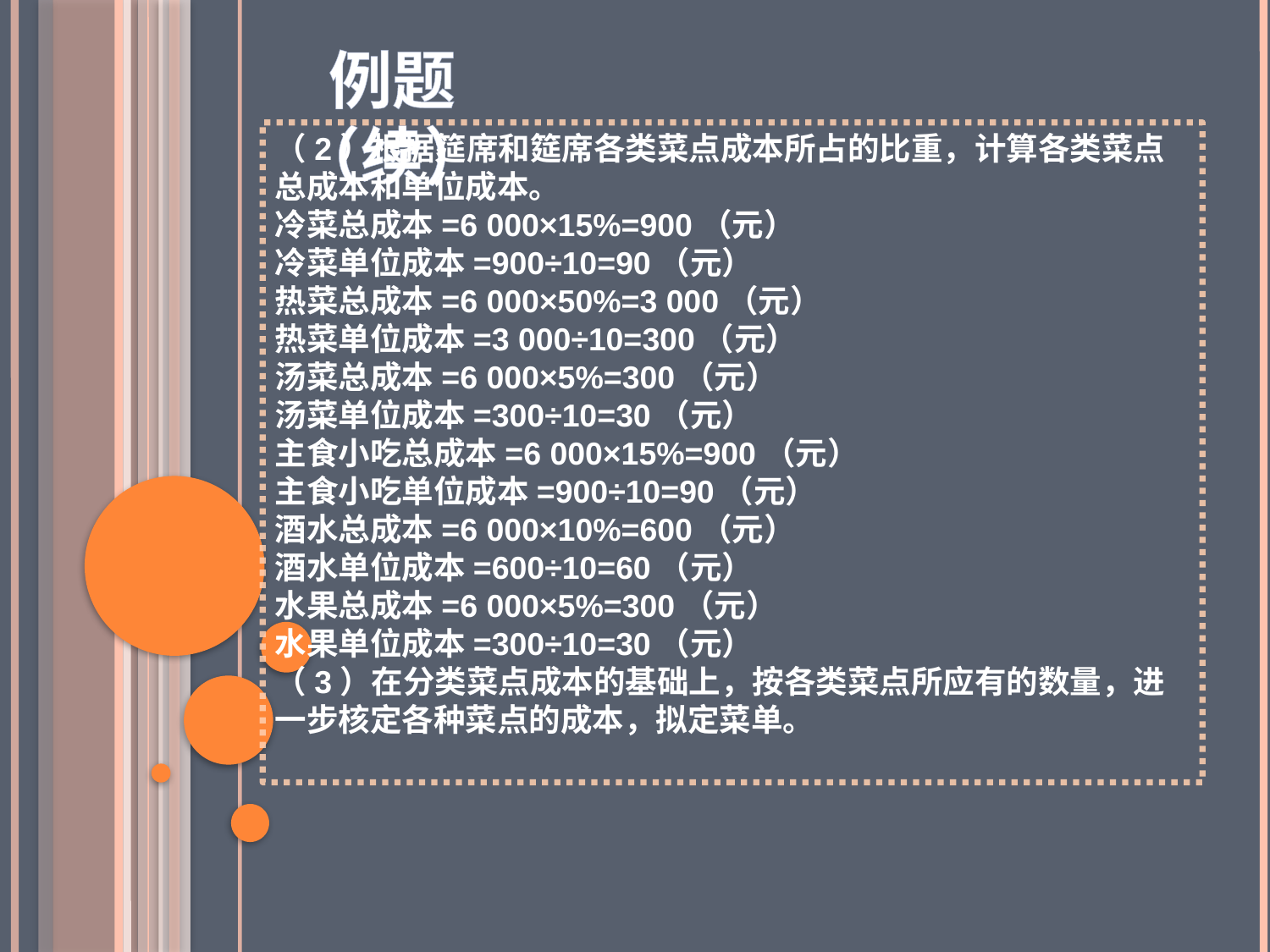

例题（续）
（2）根据筵席和筵席各类菜点成本所占的比重，计算各类菜点总成本和单位成本。
冷菜总成本=6 000×15%=900（元）
冷菜单位成本=900÷10=90（元）
热菜总成本=6 000×50%=3 000（元）
热菜单位成本=3 000÷10=300（元）
汤菜总成本=6 000×5%=300（元）
汤菜单位成本=300÷10=30（元）
主食小吃总成本=6 000×15%=900（元）
主食小吃单位成本=900÷10=90（元）
酒水总成本=6 000×10%=600（元）
酒水单位成本=600÷10=60（元）
水果总成本=6 000×5%=300（元）
水果单位成本=300÷10=30（元）
（3）在分类菜点成本的基础上，按各类菜点所应有的数量，进一步核定各种菜点的成本，拟定菜单。